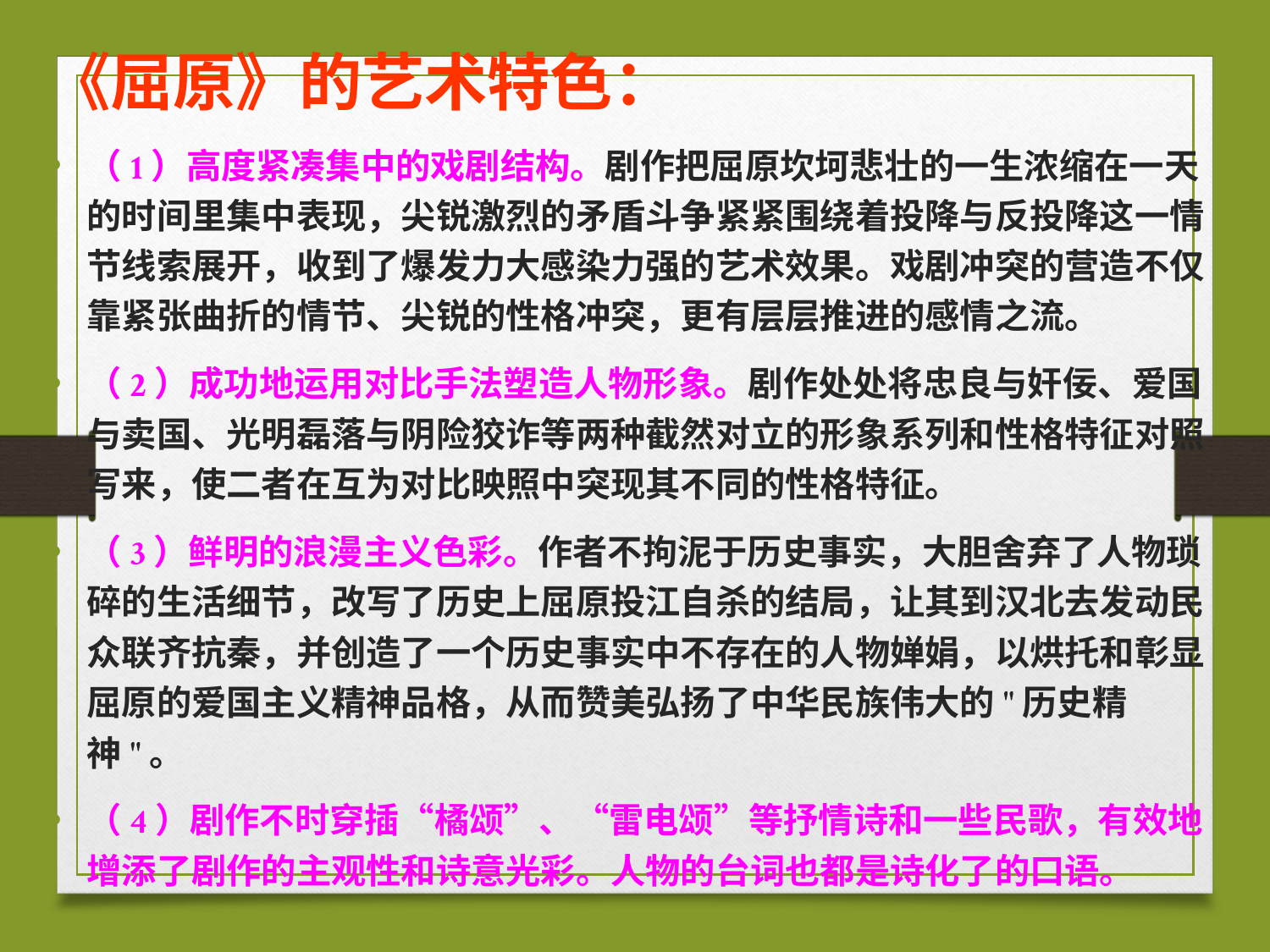

《屈原》的艺术特色：
（1）高度紧凑集中的戏剧结构。剧作把屈原坎坷悲壮的一生浓缩在一天的时间里集中表现，尖锐激烈的矛盾斗争紧紧围绕着投降与反投降这一情节线索展开，收到了爆发力大感染力强的艺术效果。戏剧冲突的营造不仅靠紧张曲折的情节、尖锐的性格冲突，更有层层推进的感情之流。
（2）成功地运用对比手法塑造人物形象。剧作处处将忠良与奸佞、爱国与卖国、光明磊落与阴险狡诈等两种截然对立的形象系列和性格特征对照写来，使二者在互为对比映照中突现其不同的性格特征。
（3）鲜明的浪漫主义色彩。作者不拘泥于历史事实，大胆舍弃了人物琐碎的生活细节，改写了历史上屈原投江自杀的结局，让其到汉北去发动民众联齐抗秦，并创造了一个历史事实中不存在的人物婵娟，以烘托和彰显屈原的爱国主义精神品格，从而赞美弘扬了中华民族伟大的"历史精神"。
（4）剧作不时穿插“橘颂”、“雷电颂”等抒情诗和一些民歌，有效地增添了剧作的主观性和诗意光彩。人物的台词也都是诗化了的口语。